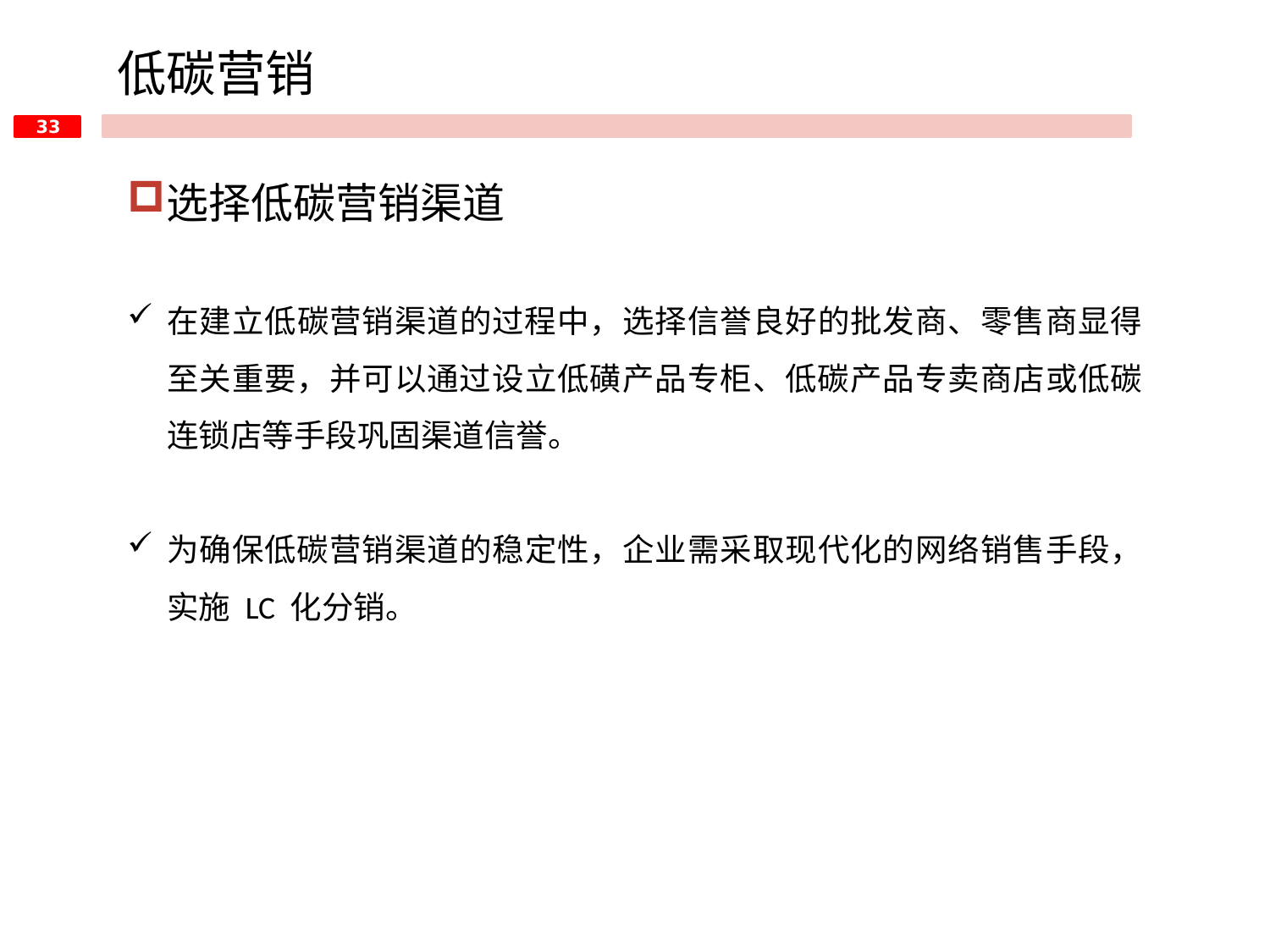

低碳营销
33
选择低碳营销渠道
在建立低碳营销渠道的过程中，选择信誉良好的批发商、零售商显得至关重要，并可以通过设立低磺产品专柜、低碳产品专卖商店或低碳连锁店等手段巩固渠道信誉。

为确保低碳营销渠道的稳定性，企业需采取现代化的网络销售手段，实施 LC 化分销。